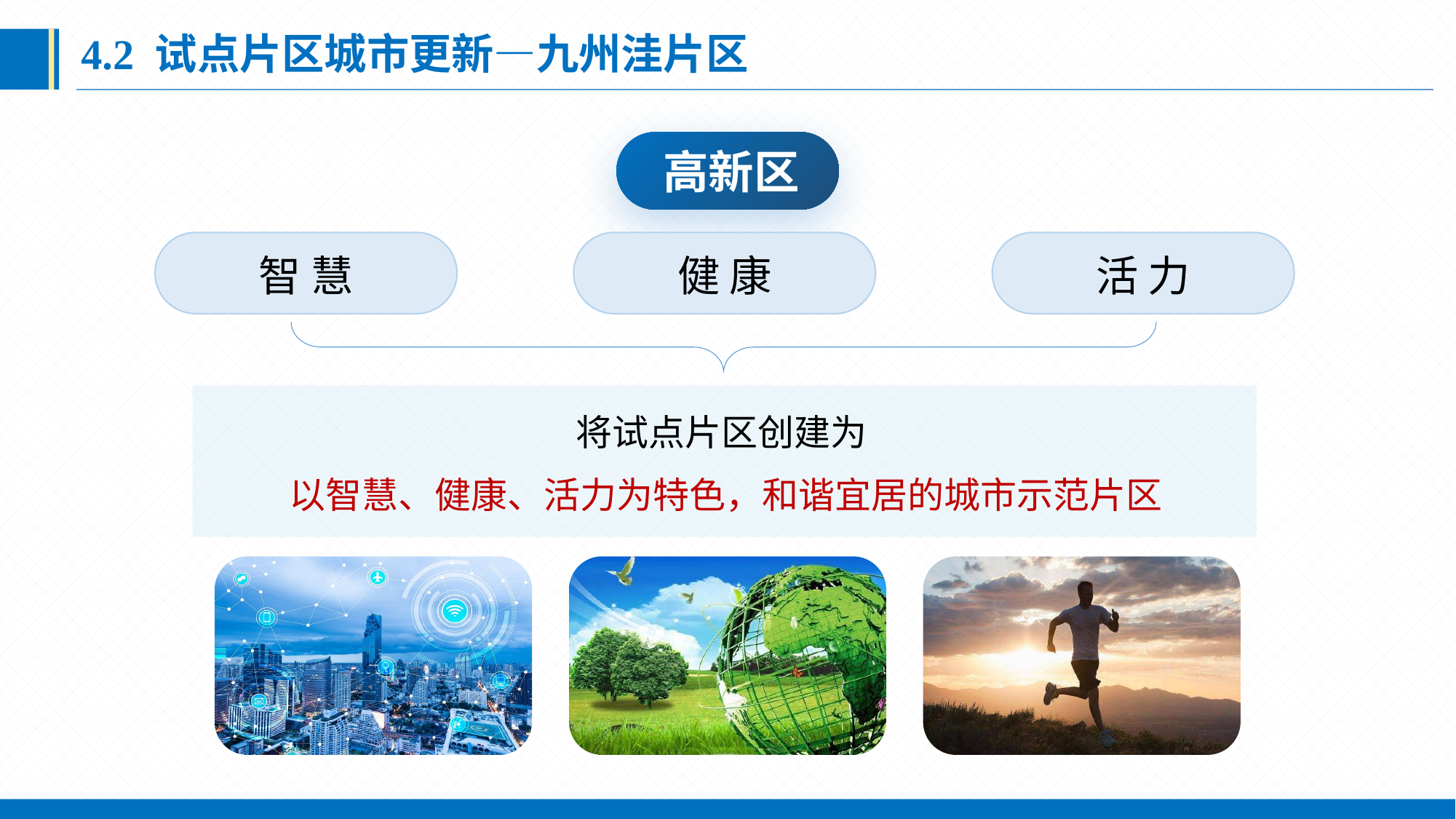

4.2 试点片区城市更新—九州洼片区

 高新区

智 慧

健 康

活 力

将试点片区创建为
以智慧、健康、活力为特色，和谐宜居的城市示范片区